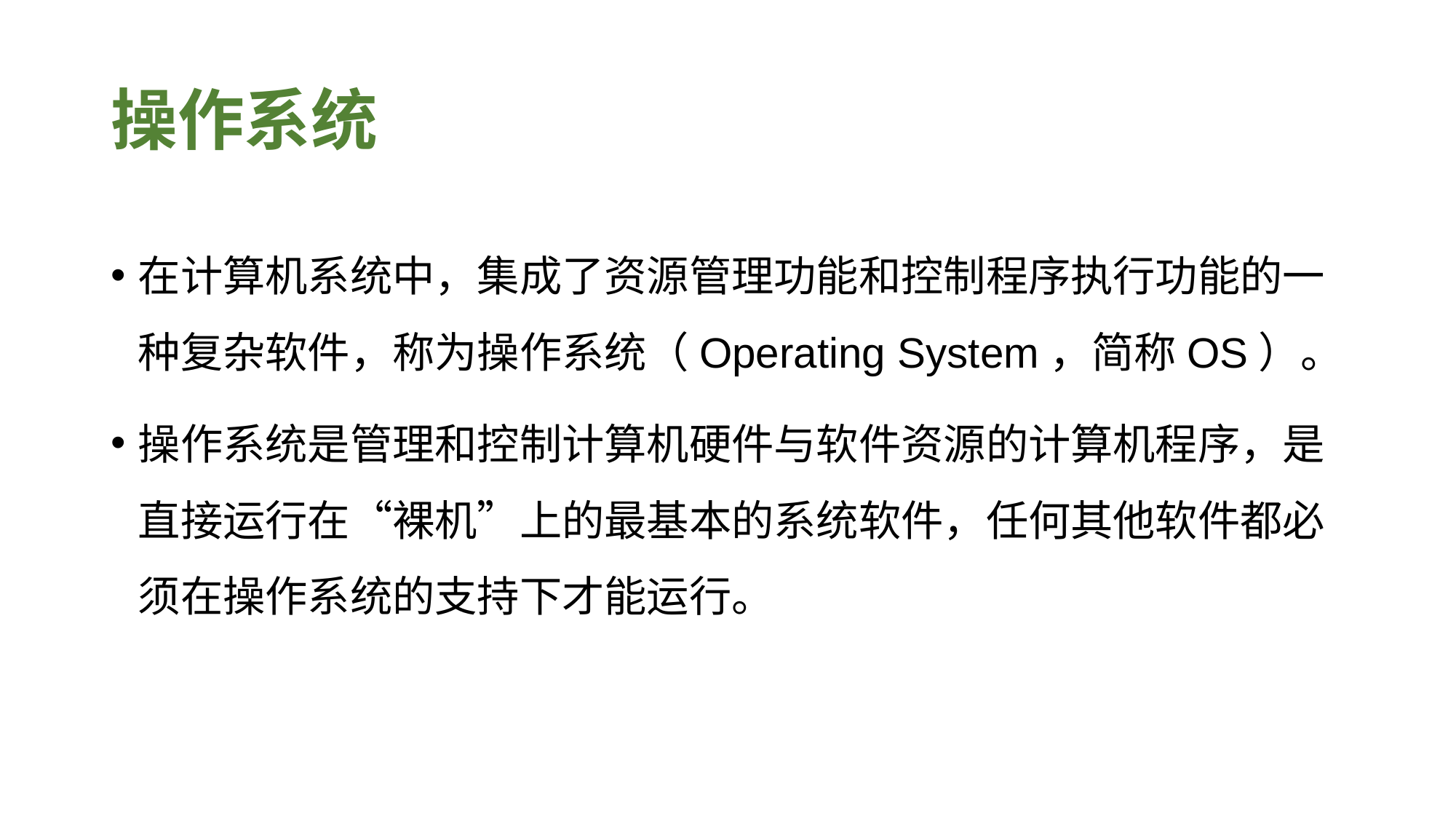

# 操作系统
在计算机系统中，集成了资源管理功能和控制程序执行功能的一种复杂软件，称为操作系统（Operating System，简称OS）。
操作系统是管理和控制计算机硬件与软件资源的计算机程序，是直接运行在“裸机”上的最基本的系统软件，任何其他软件都必须在操作系统的支持下才能运行。